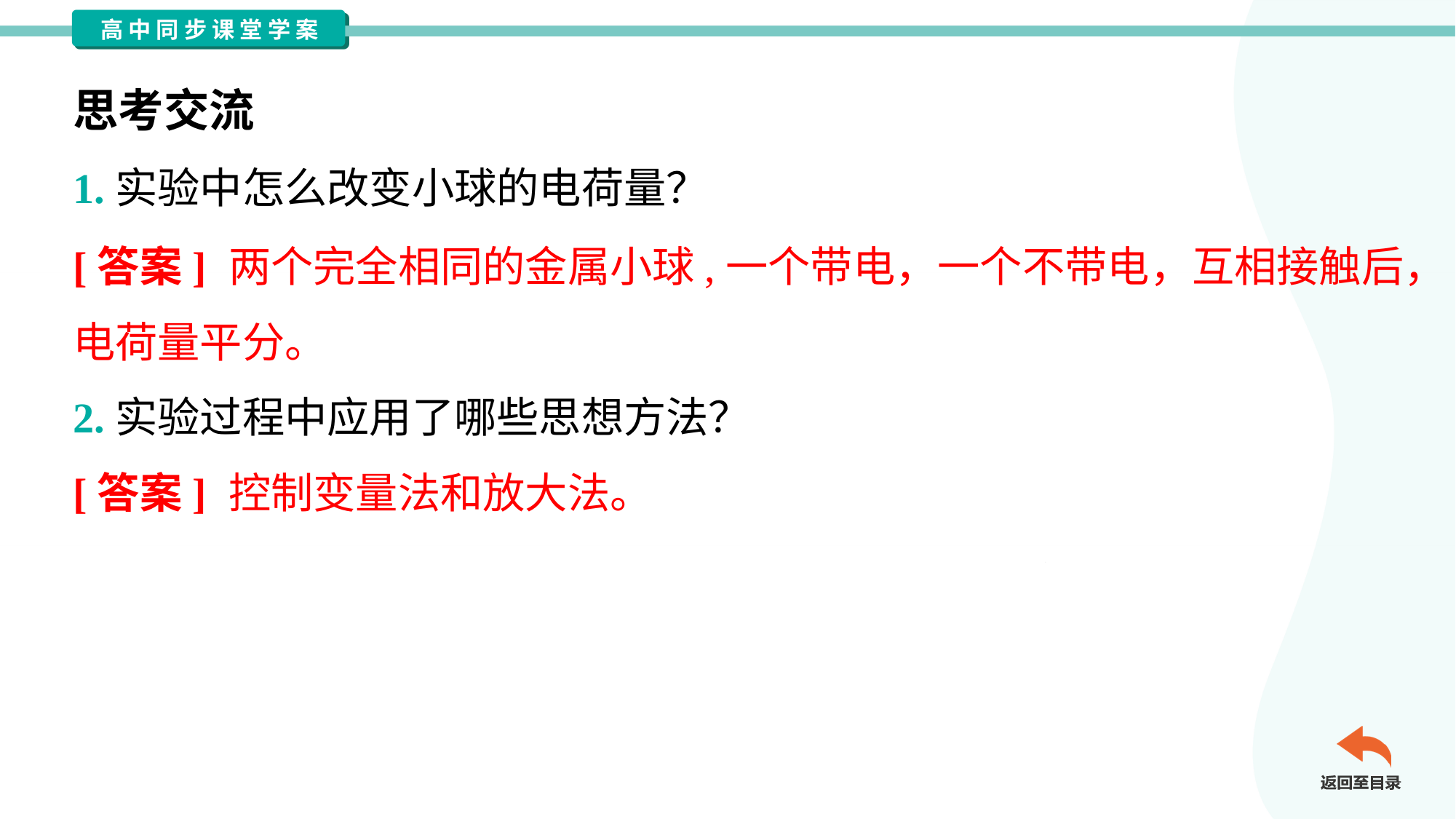

思考交流
1.实验中怎么改变小球的电荷量？
[答案] 两个完全相同的金属小球,一个带电，一个不带电，互相接触后，
电荷量平分。
2.实验过程中应用了哪些思想方法？
[答案] 控制变量法和放大法。